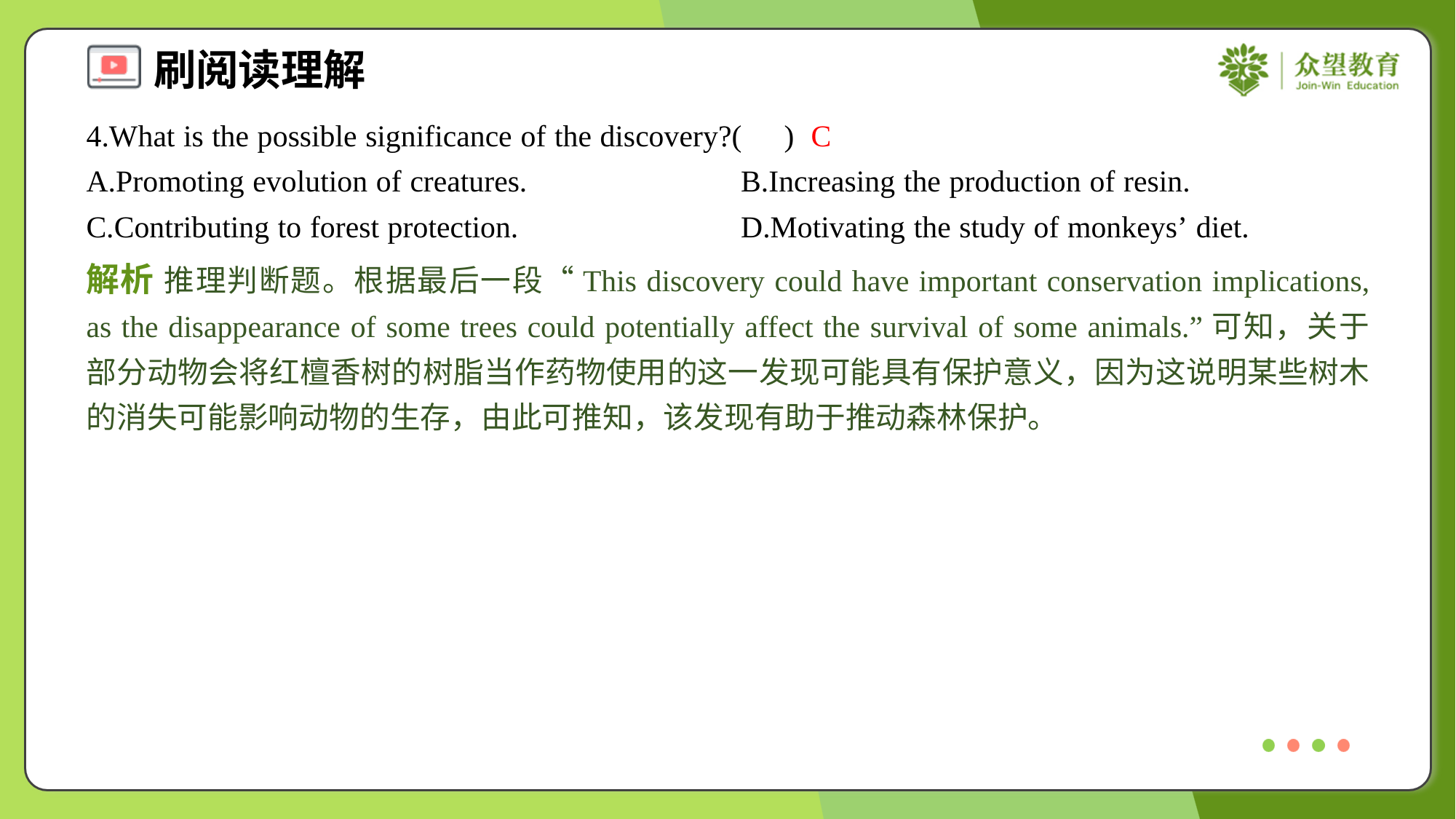

4.What is the possible significance of the discovery?(     )
C
A.Promoting evolution of creatures.	B.Increasing the production of resin.
C.Contributing to forest protection.	D.Motivating the study of monkeys’ diet.
解析 推理判断题。根据最后一段“This discovery could have important conservation implications, as the disappearance of some trees could potentially affect the survival of some animals.”可知，关于部分动物会将红檀香树的树脂当作药物使用的这一发现可能具有保护意义，因为这说明某些树木的消失可能影响动物的生存，由此可推知，该发现有助于推动森林保护。